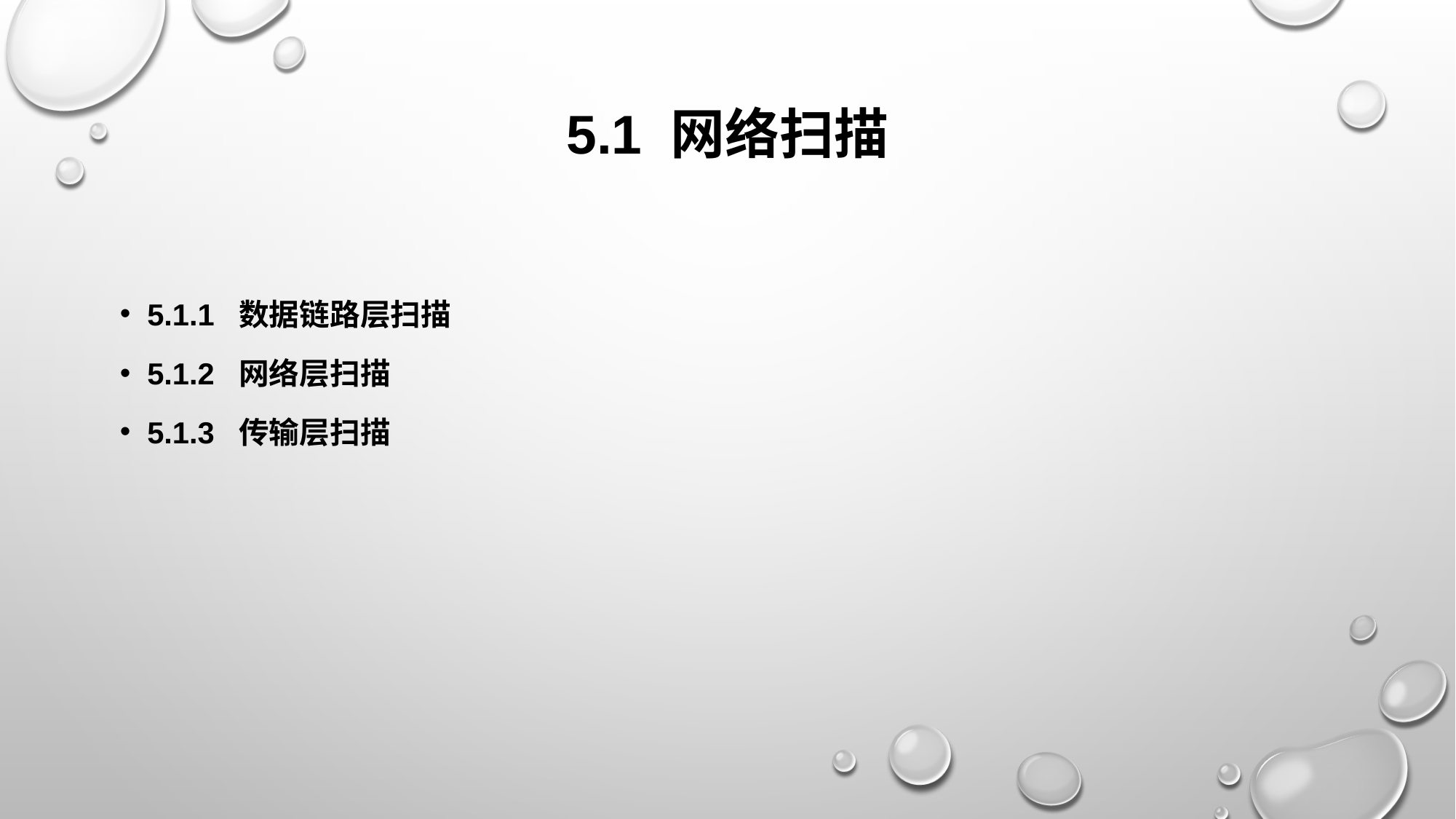

# 5.1 网络扫描
5.1.1  数据链路层扫描
5.1.2  网络层扫描
5.1.3  传输层扫描